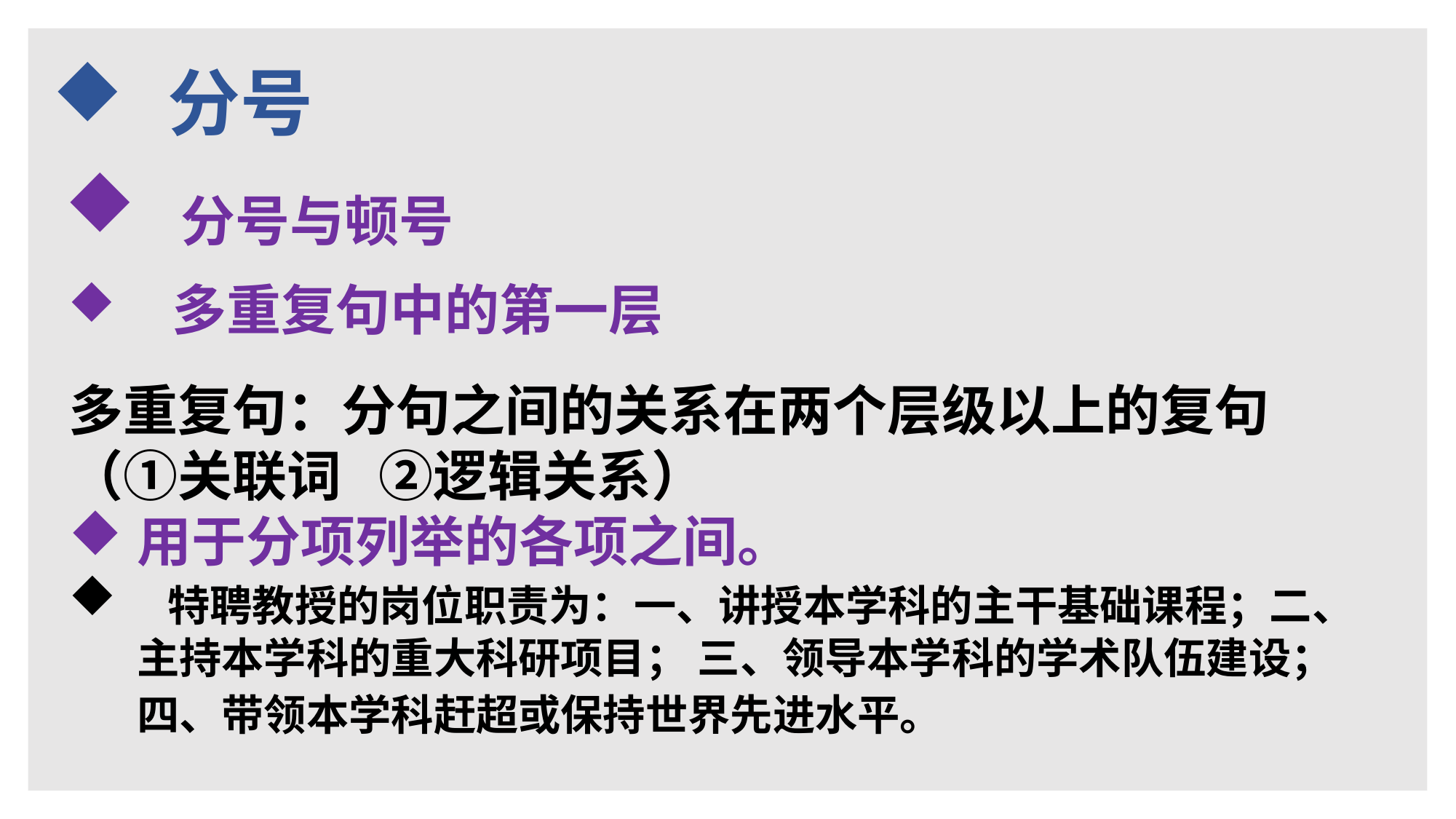

分号
 分号与顿号
 多重复句中的第一层
多重复句：分句之间的关系在两个层级以上的复句
（①关联词   ②逻辑关系）
用于分项列举的各项之间。
 ​ 特聘教授的岗位职责为：一、讲授本学科的主干基础课程；二、主持本学科的重大科研项目； 三、领导本学科的学术队伍建设；四、带领本学科赶超或保持世界先进水平。